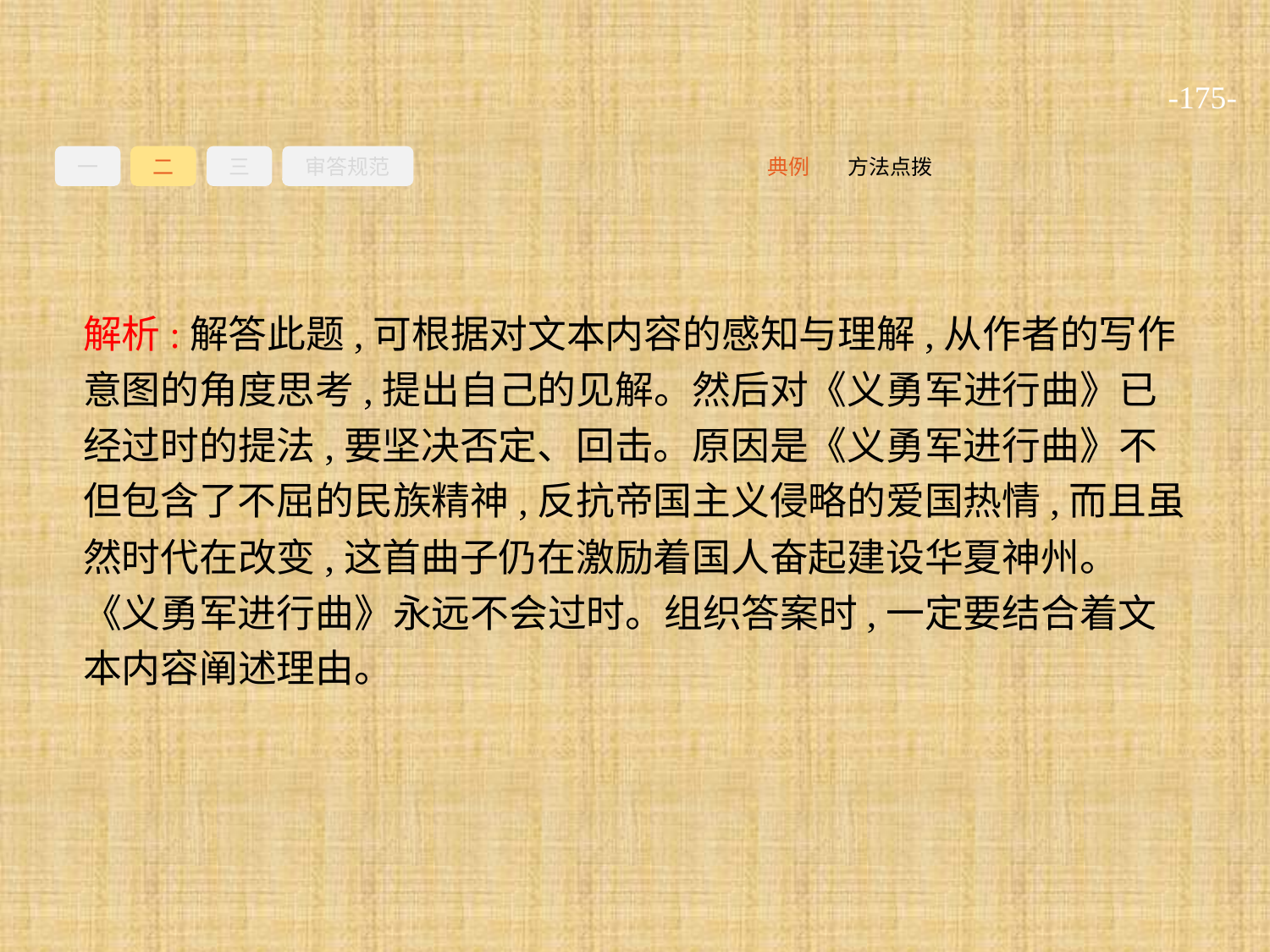

-175-
一
二
三
审答规范
方法点拨
典例
解析:解答此题,可根据对文本内容的感知与理解,从作者的写作意图的角度思考,提出自己的见解。然后对《义勇军进行曲》已经过时的提法,要坚决否定、回击。原因是《义勇军进行曲》不但包含了不屈的民族精神,反抗帝国主义侵略的爱国热情,而且虽然时代在改变,这首曲子仍在激励着国人奋起建设华夏神州。《义勇军进行曲》永远不会过时。组织答案时,一定要结合着文本内容阐述理由。